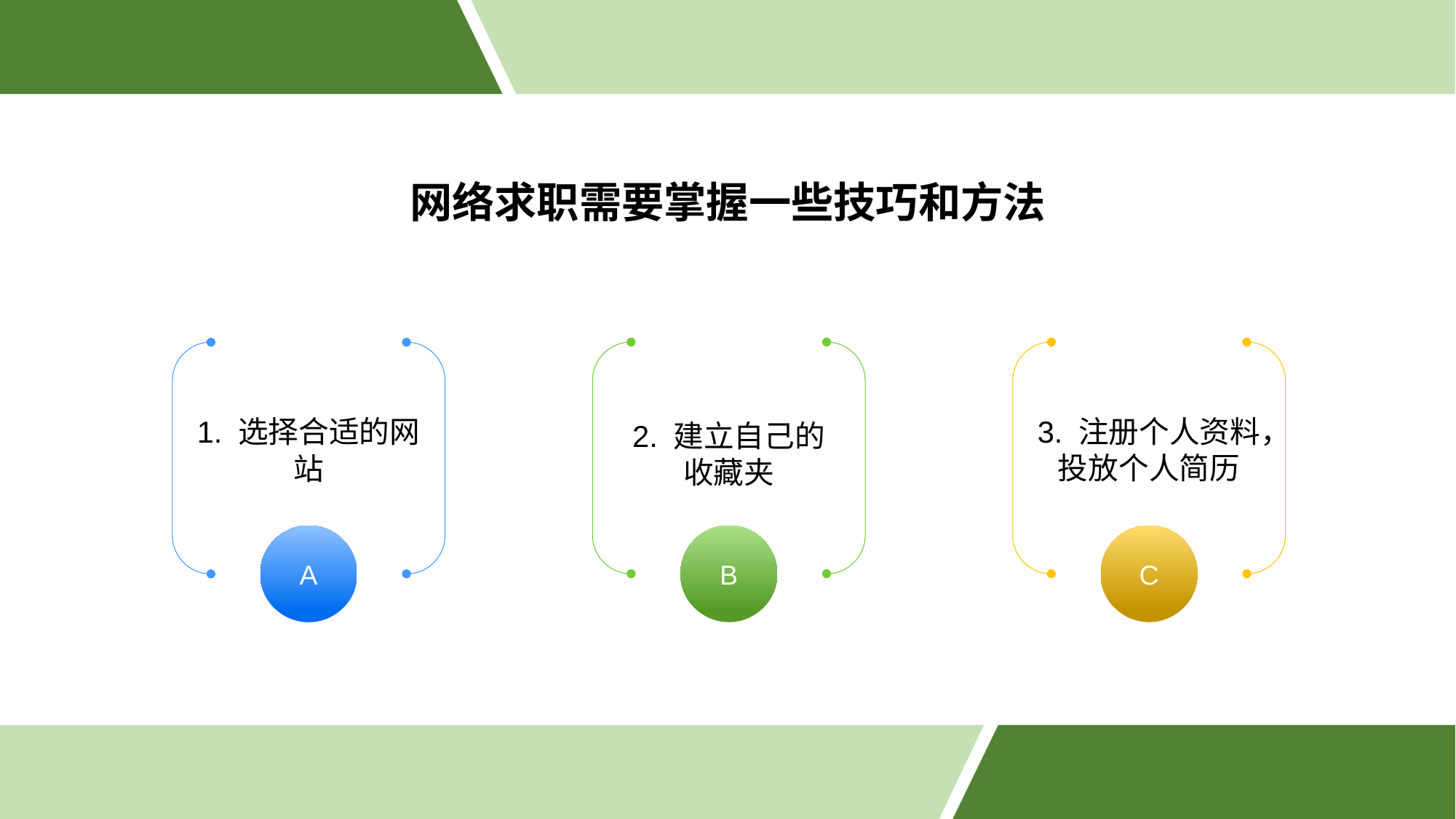

网络求职需要掌握一些技巧和方法
2. 建立自己的收藏夹
3. 注册个人资料，投放个人简历
1. 选择合适的网站
B
C
A